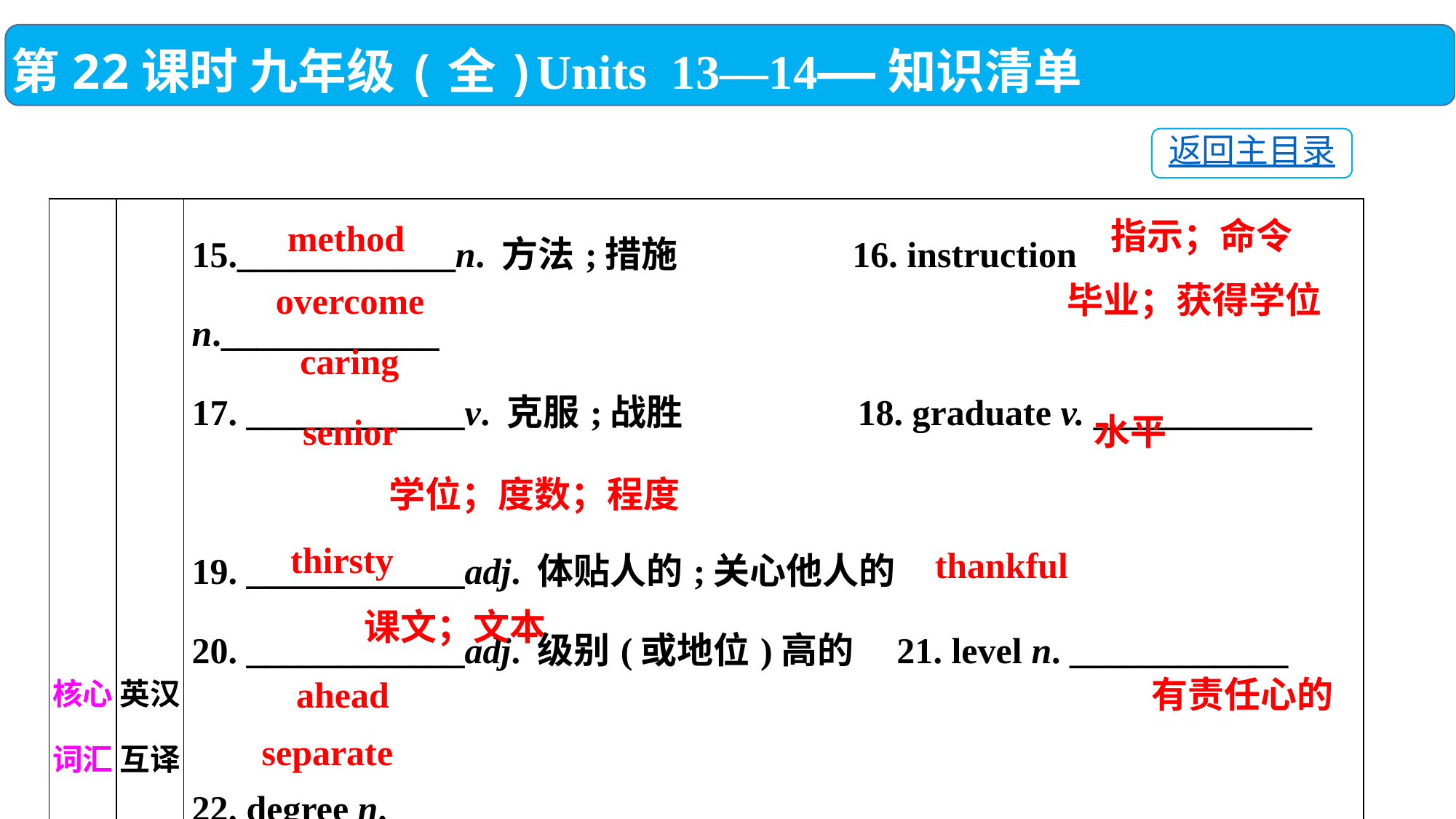

第22课时 九年级(全)Units  13—14——知识清单
返回主目录
| 核心词汇 | 英汉互译 | 15.\_\_\_\_\_\_\_\_\_\_\_\_n. 方法;措施 16. instruction n.\_\_\_\_\_\_\_\_\_\_\_\_　　　 17. \_\_\_\_\_\_\_\_\_\_\_\_v. 克服;战胜 18. graduate v. \_\_\_\_\_\_\_\_\_\_\_\_ 　　　 \_\_\_\_\_\_\_\_\_\_\_\_adj. 体贴人的;关心他人的 20. \_\_\_\_\_\_\_\_\_\_\_\_adj. 级别(或地位)高的 21. level n. \_\_\_\_\_\_\_\_\_\_\_\_ 　　　 22. degree n. \_\_\_\_\_\_\_\_\_\_\_\_　　　 23. \_\_\_\_\_\_\_\_\_\_\_\_adj. 渴望的;口渴的 24. \_\_\_\_\_\_\_\_\_\_\_\_adj. 感谢;感激 25. text n.\_\_\_\_\_\_\_\_\_\_\_\_　　　 26. \_\_\_\_\_\_\_\_\_\_\_\_adv. 向前面;在前面 27. responsible adj. \_\_\_\_\_\_\_\_　　　 28.\_\_\_\_\_\_\_\_\_\_\_\_adj. 单独的 v. 分开 |
| --- | --- | --- |
指示；命令
method
毕业；获得学位
overcome
caring
senior
水平
学位；度数；程度
thirsty
thankful
课文；文本
ahead
有责任心的
separate